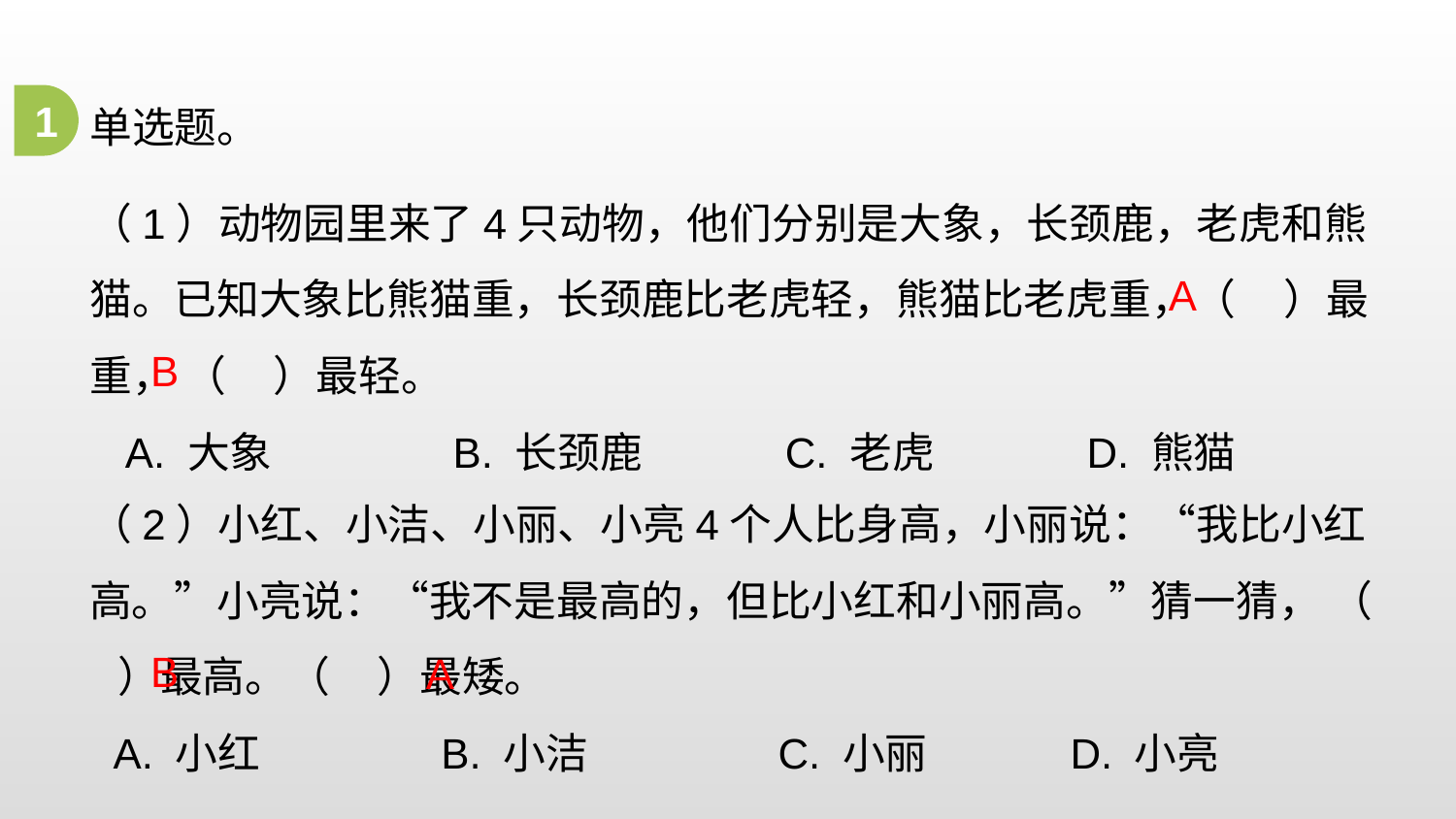

1
单选题。
（1）动物园里来了4只动物，他们分别是大象，长颈鹿，老虎和熊猫。已知大象比熊猫重，长颈鹿比老虎轻，熊猫比老虎重，（     ）最重， （     ）最轻。
   A. 大象                  B. 长颈鹿              C. 老虎               D. 熊猫
A
B
（2）小红、小洁、小丽、小亮4个人比身高，小丽说：“我比小红高。”小亮说：“我不是最高的，但比小红和小丽高。”猜一猜， （     ）最高。（     ）最矮。
  A. 小红                  B. 小洁                   C. 小丽              D. 小亮
B
A